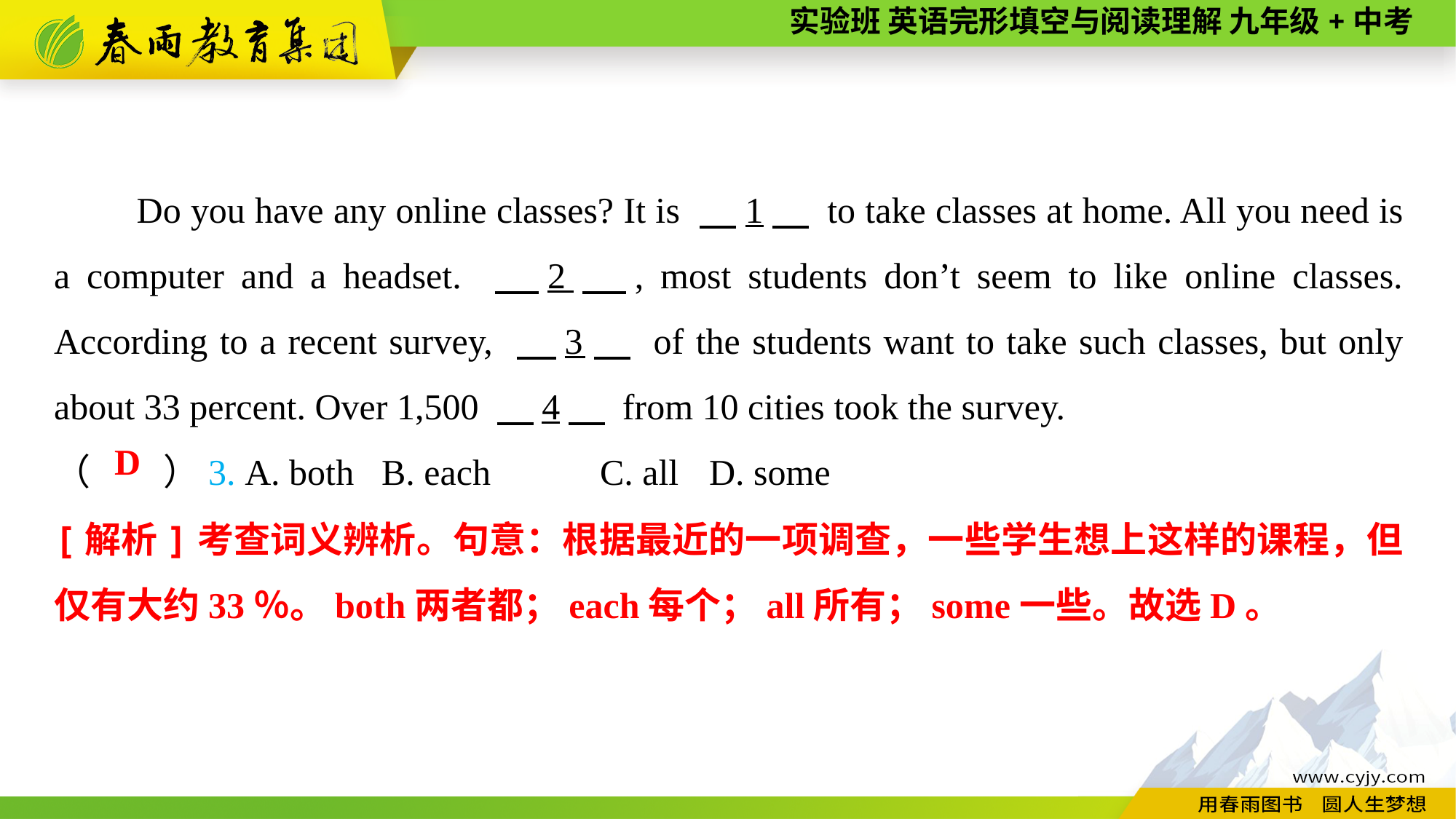

Do you have any online classes? It is 　1　 to take classes at home. All you need is a computer and a headset. 　2　, most students don’t seem to like online classes. According to a recent survey, 　3　 of the students want to take such classes, but only about 33 percent. Over 1,500 　4　 from 10 cities took the survey.
（　　）3. A. both	B. each	C. all	D. some
D
[解析]考查词义辨析。句意：根据最近的一项调查，一些学生想上这样的课程，但仅有大约33％。both两者都；each每个；all所有；some一些。故选D。